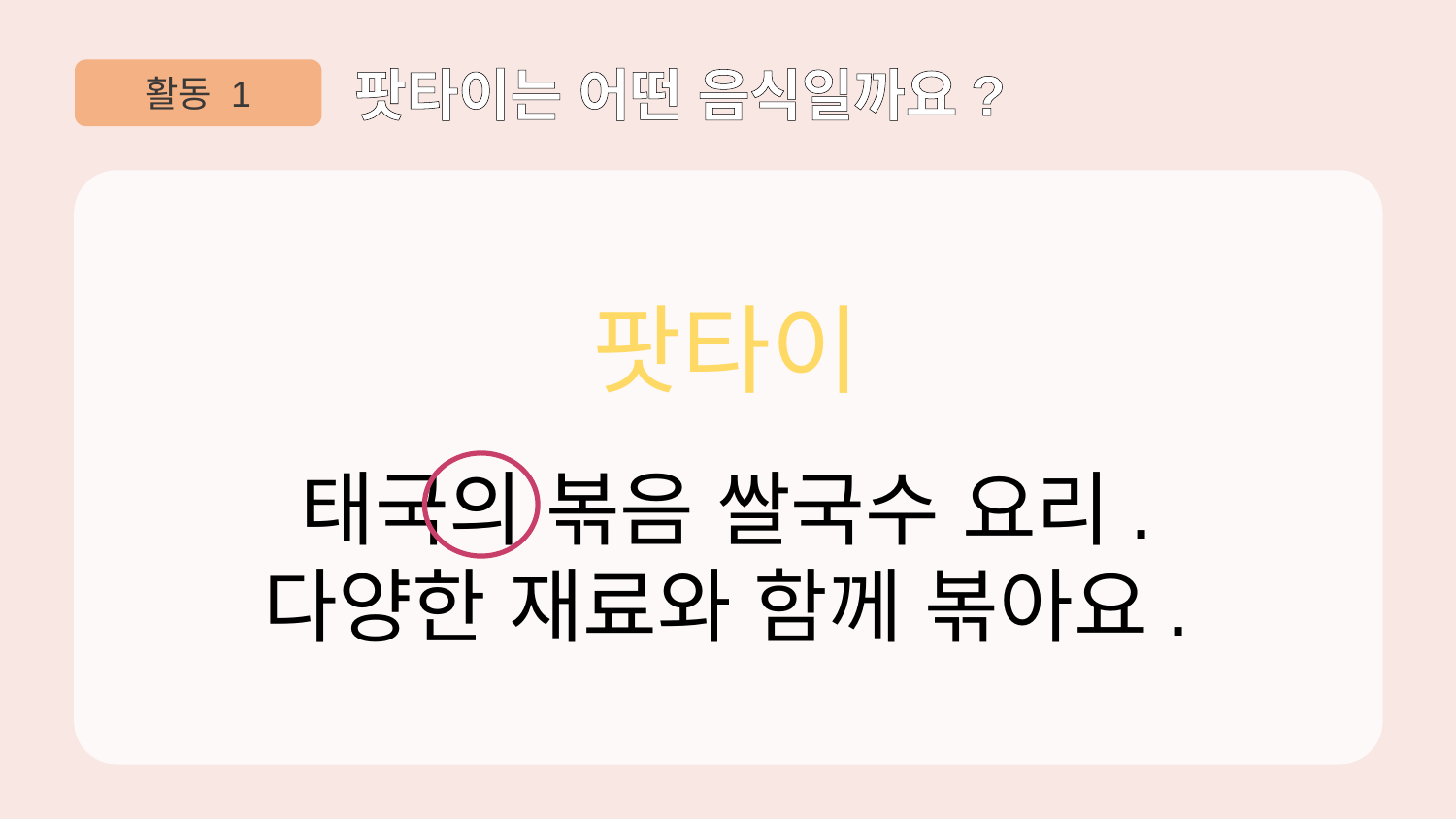

활동 1
팟타이는 어떤 음식일까요?
팟타이
태국의 볶음 쌀국수 요리.
다양한 재료와 함께 볶아요.